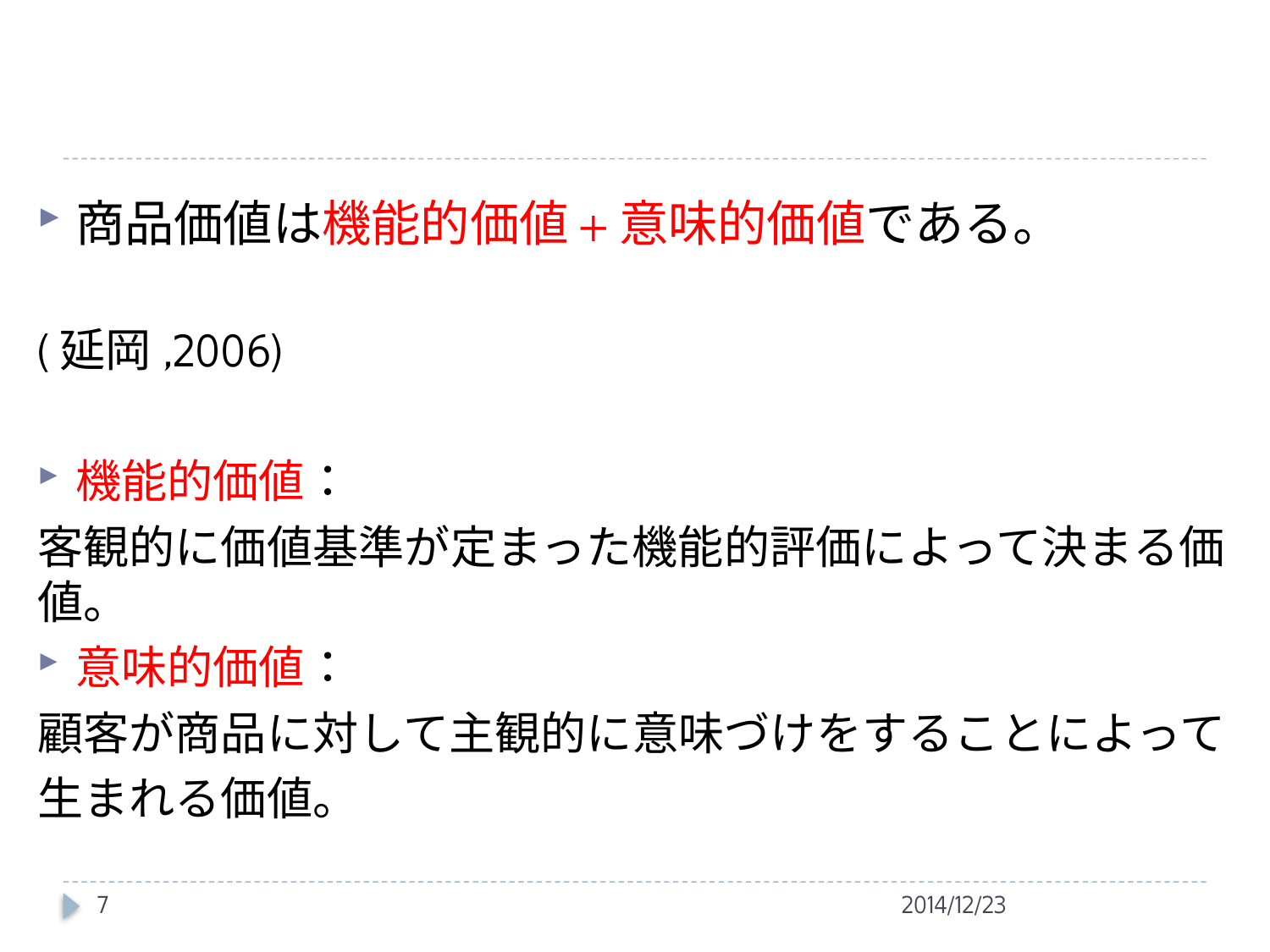

商品価値は機能的価値+意味的価値である。
　　　　　　　　　　　　　　　　　　　　　　　　(延岡,2006)

機能的価値：
客観的に価値基準が定まった機能的評価によって決まる価値。
意味的価値：
顧客が商品に対して主観的に意味づけをすることによって
生まれる価値。

7
2014/12/23